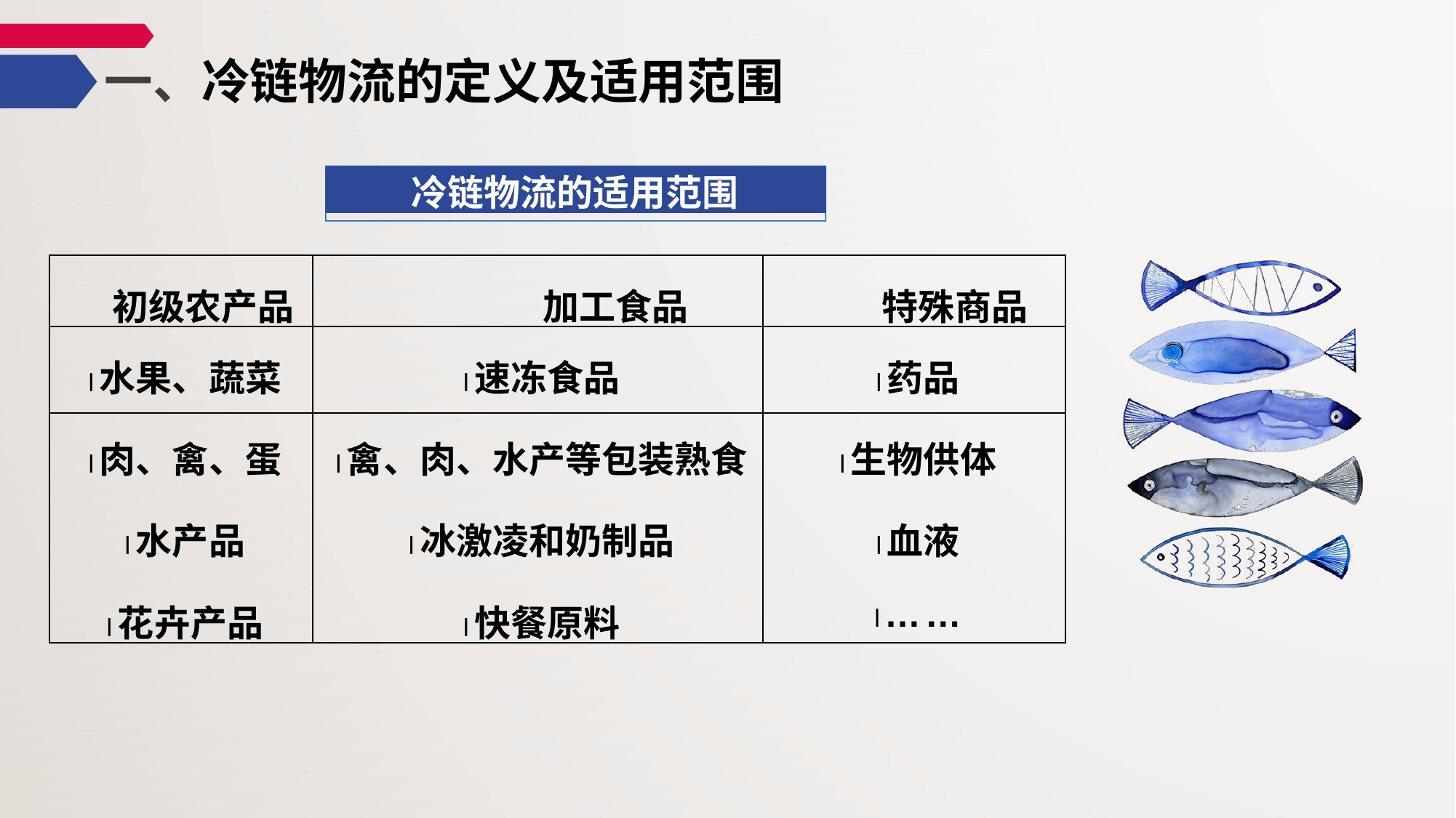

# 一、冷链物流的定义及适用范围

冷链物流的适用范围

| 初级农产品 | 加工食品 | 特殊商品 |
| --- | --- | --- |
| l水果、蔬菜 | l速冻食品 | l药品 |
| l肉、禽、蛋 | l禽、肉、水产等包装熟食 | l生物供体 |
| l水产品 | l冰激凌和奶制品 | l血液 |
| l花卉产品 | l快餐原料 | l…… |